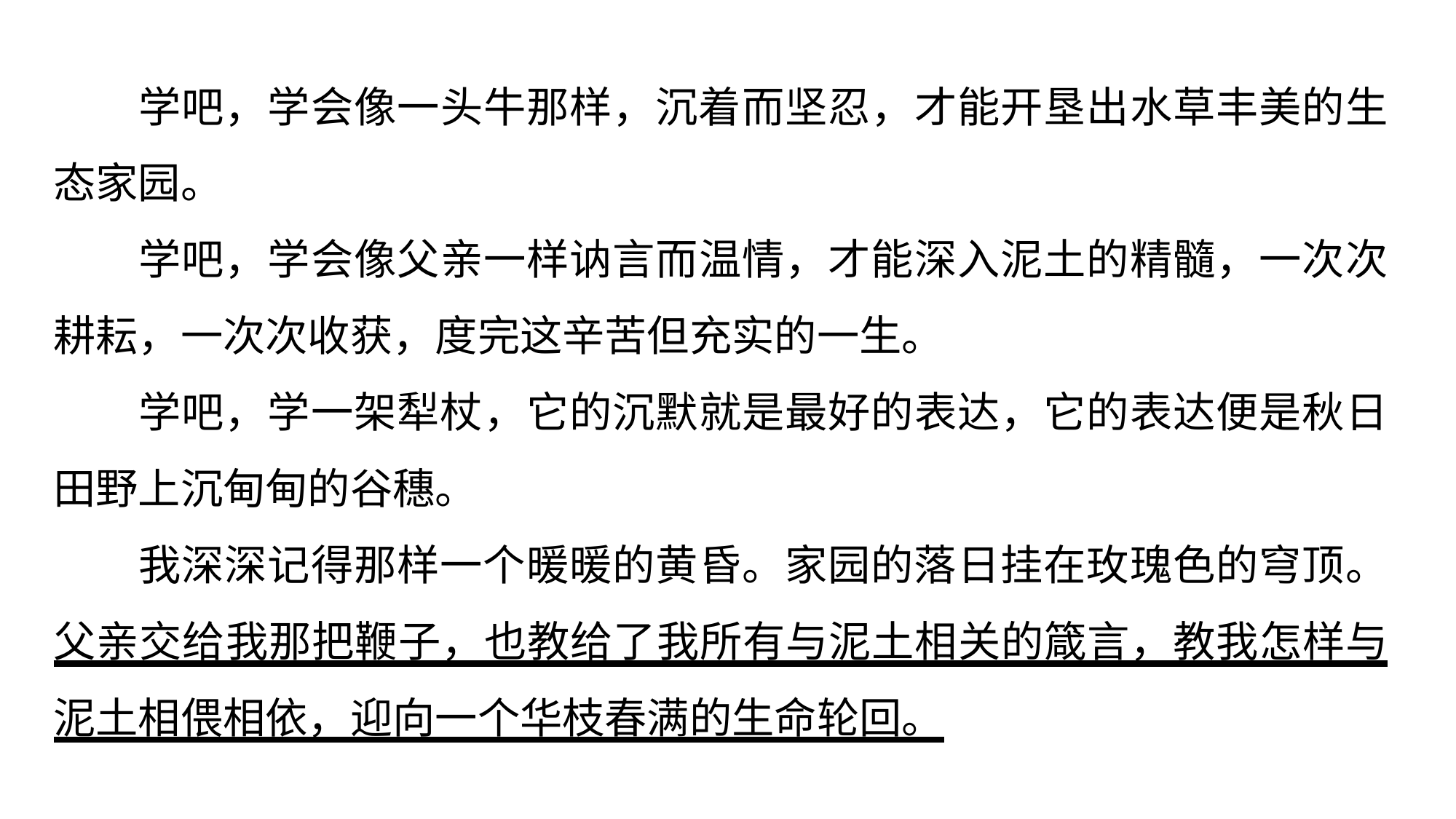

学吧，学会像一头牛那样，沉着而坚忍，才能开垦出水草丰美的生态家园。
学吧，学会像父亲一样讷言而温情，才能深入泥土的精髓，一次次耕耘，一次次收获，度完这辛苦但充实的一生。
学吧，学一架犁杖，它的沉默就是最好的表达，它的表达便是秋日田野上沉甸甸的谷穗。
我深深记得那样一个暖暖的黄昏。家园的落日挂在玫瑰色的穹顶。父亲交给我那把鞭子，也教给了我所有与泥土相关的箴言，教我怎样与泥土相偎相依，迎向一个华枝春满的生命轮回。